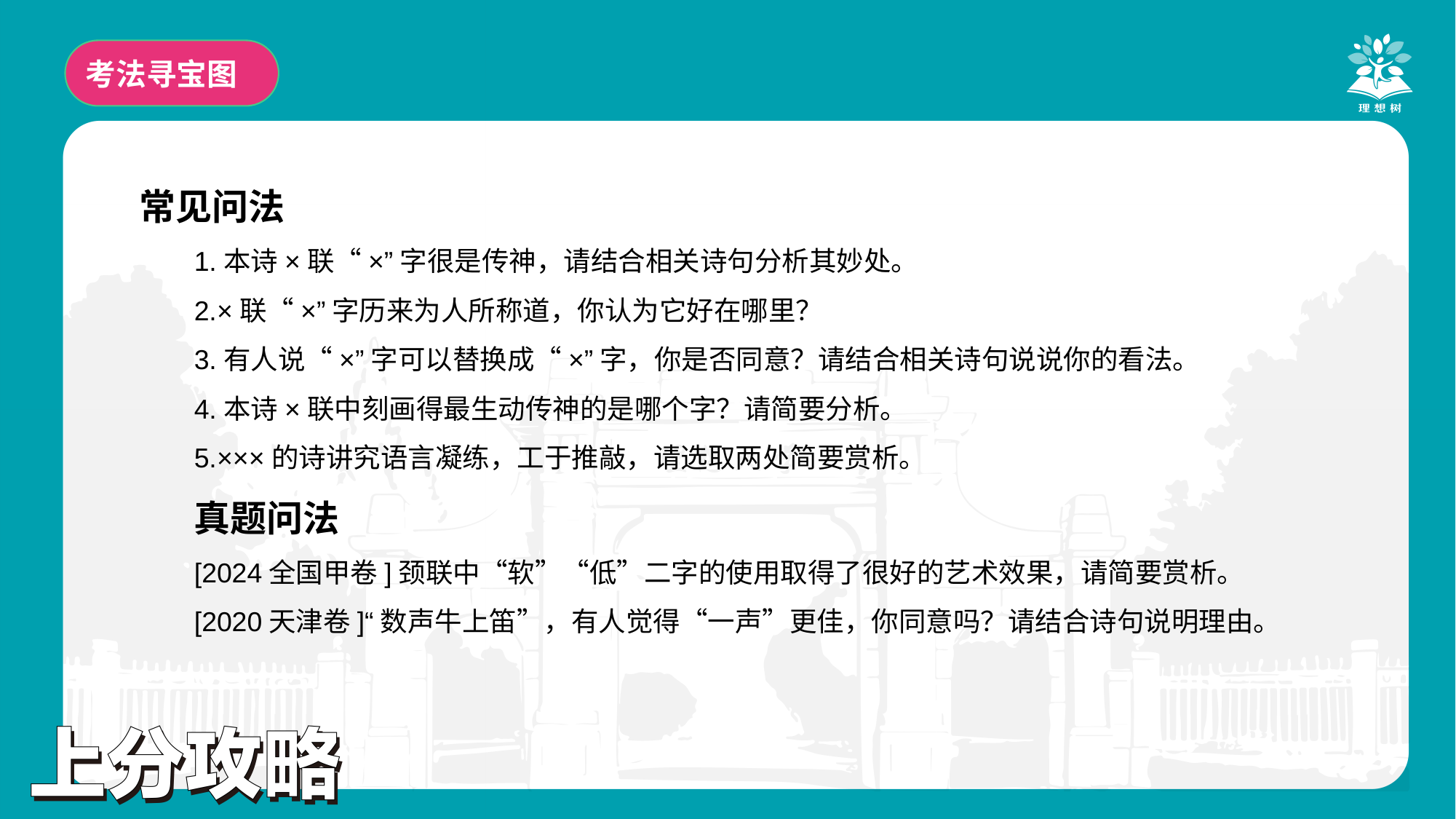

考法寻宝图
常见问法
1.本诗×联“×”字很是传神，请结合相关诗句分析其妙处。
2.×联“×”字历来为人所称道，你认为它好在哪里？
3.有人说“×”字可以替换成“×”字，你是否同意？请结合相关诗句说说你的看法。
4.本诗×联中刻画得最生动传神的是哪个字？请简要分析。
5.×××的诗讲究语言凝练，工于推敲，请选取两处简要赏析。
真题问法
[2024全国甲卷]颈联中“软”“低”二字的使用取得了很好的艺术效果，请简要赏析。
[2020天津卷]“数声牛上笛”，有人觉得“一声”更佳，你同意吗？请结合诗句说明理由。